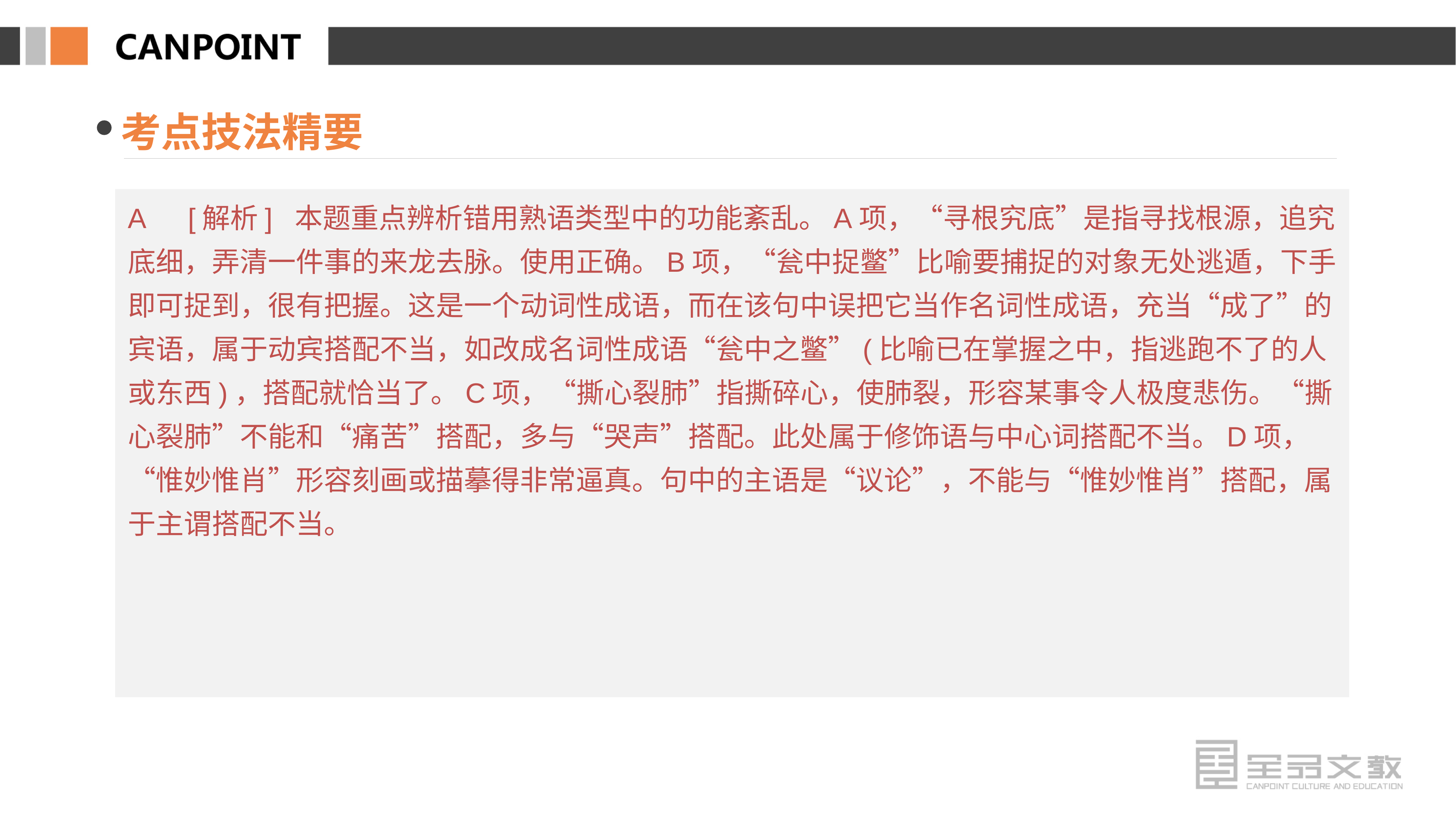

考点技法精要

A　[解析]  本题重点辨析错用熟语类型中的功能紊乱。A项，“寻根究底”是指寻找根源，追究底细，弄清一件事的来龙去脉。使用正确。B项，“瓮中捉鳖”比喻要捕捉的对象无处逃遁，下手即可捉到，很有把握。这是一个动词性成语，而在该句中误把它当作名词性成语，充当“成了”的宾语，属于动宾搭配不当，如改成名词性成语“瓮中之鳖”(比喻已在掌握之中，指逃跑不了的人或东西)，搭配就恰当了。C项，“撕心裂肺”指撕碎心，使肺裂，形容某事令人极度悲伤。“撕心裂肺”不能和“痛苦”搭配，多与“哭声”搭配。此处属于修饰语与中心词搭配不当。D项，“惟妙惟肖”形容刻画或描摹得非常逼真。句中的主语是“议论”，不能与“惟妙惟肖”搭配，属于主谓搭配不当。